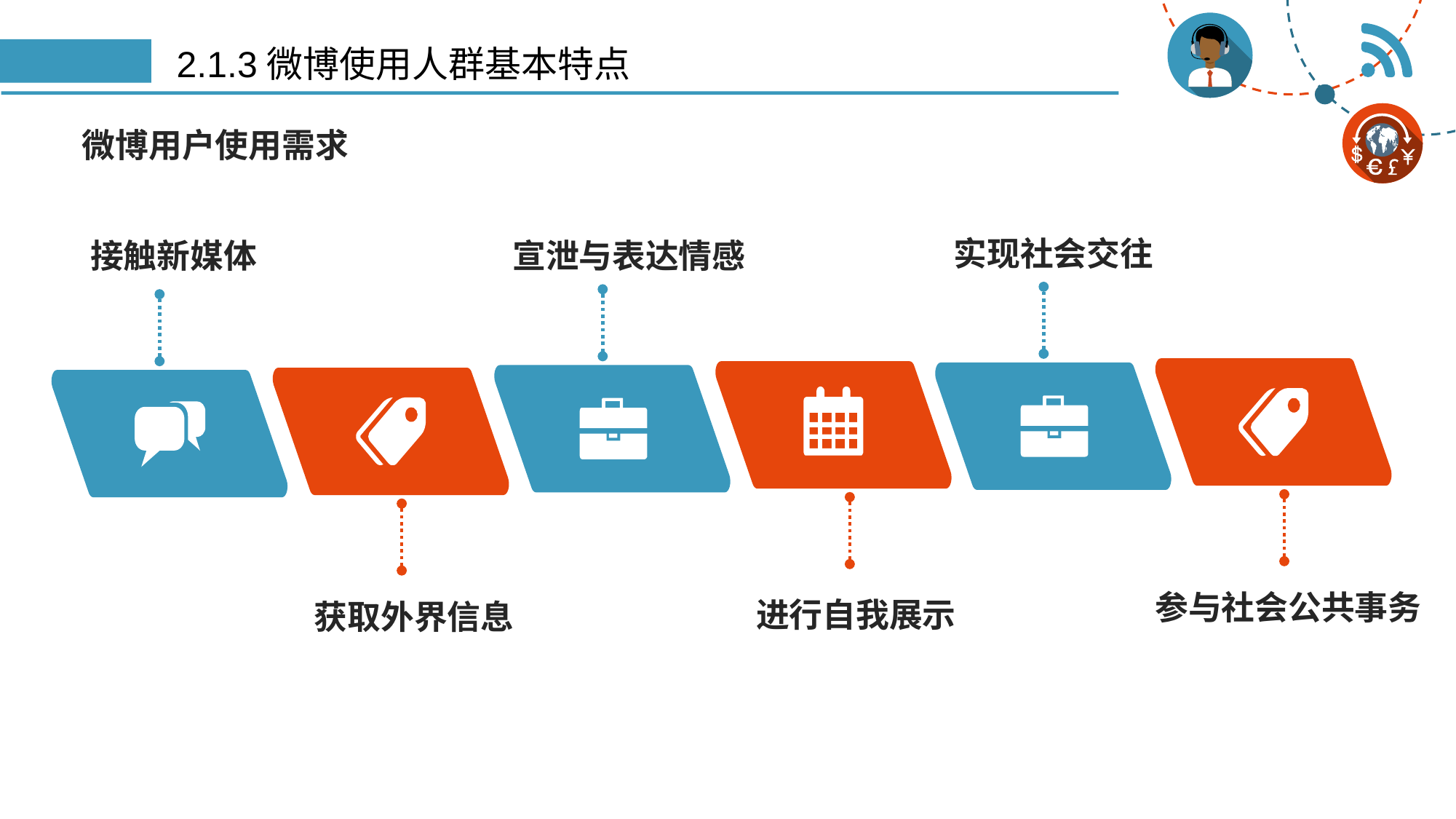

# 2.1.3微博使用人群基本特点
微博用户使用需求
实现社会交往

接触新媒体

宣泄与表达情感

参与社会公共事务

进行自我展示

获取外界信息